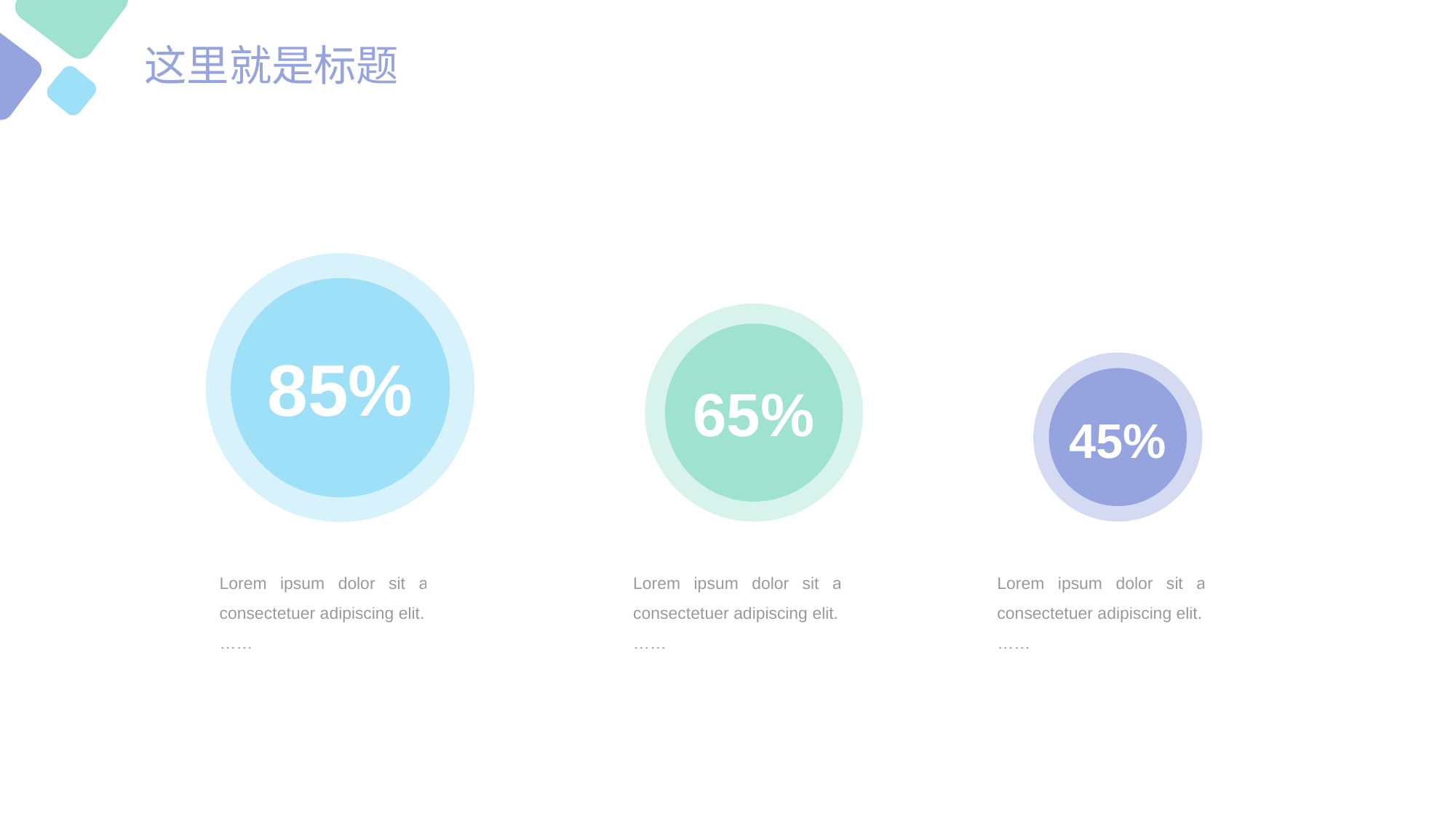

这里就是标题

85%

65%

45%
Lorem ipsum dolor sit amet, consectetuer adipiscing elit.
……

Lorem ipsum dolor sit amet, consectetuer adipiscing elit.
……

Lorem ipsum dolor sit amet, consectetuer adipiscing elit.
……